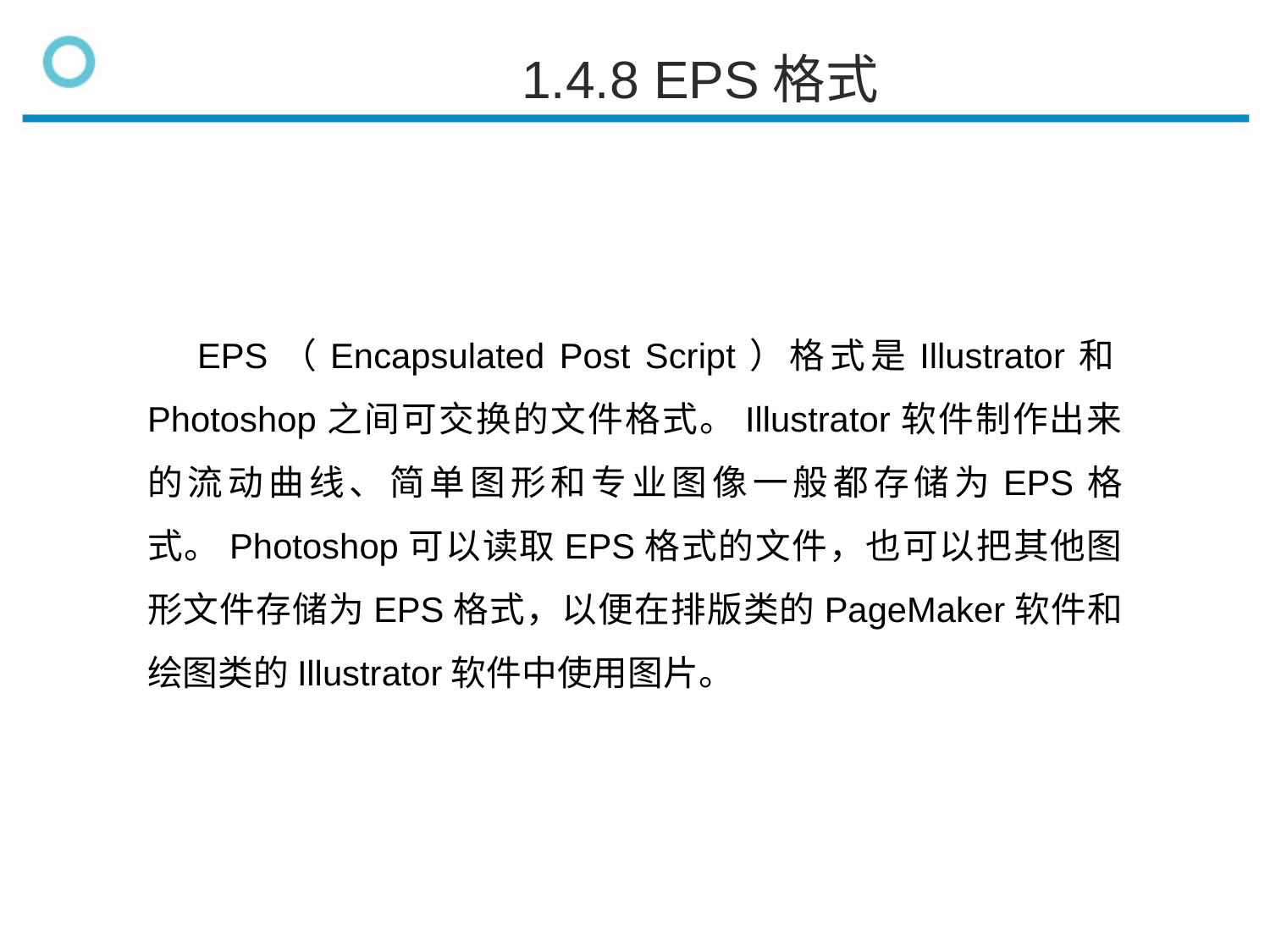

1.4.8 EPS格式

EPS（Encapsulated Post Script）格式是Illustrator和Photoshop之间可交换的文件格式。Illustrator软件制作出来的流动曲线、简单图形和专业图像一般都存储为EPS格式。Photoshop可以读取EPS格式的文件，也可以把其他图形文件存储为EPS格式，以便在排版类的PageMaker软件和绘图类的Illustrator软件中使用图片。